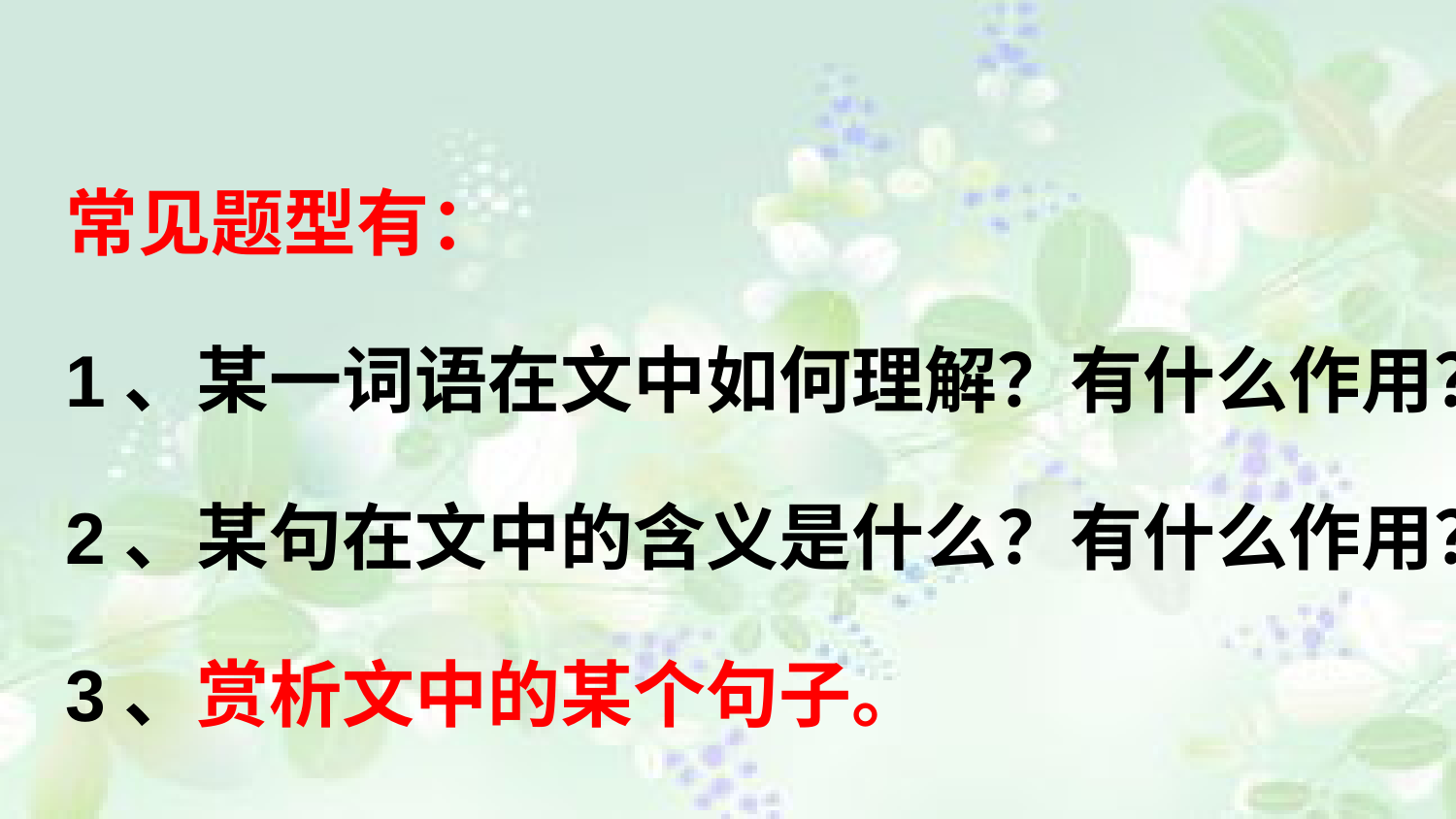

常见题型有：
1、某一词语在文中如何理解？有什么作用？
2、某句在文中的含义是什么？有什么作用？
3、赏析文中的某个句子。